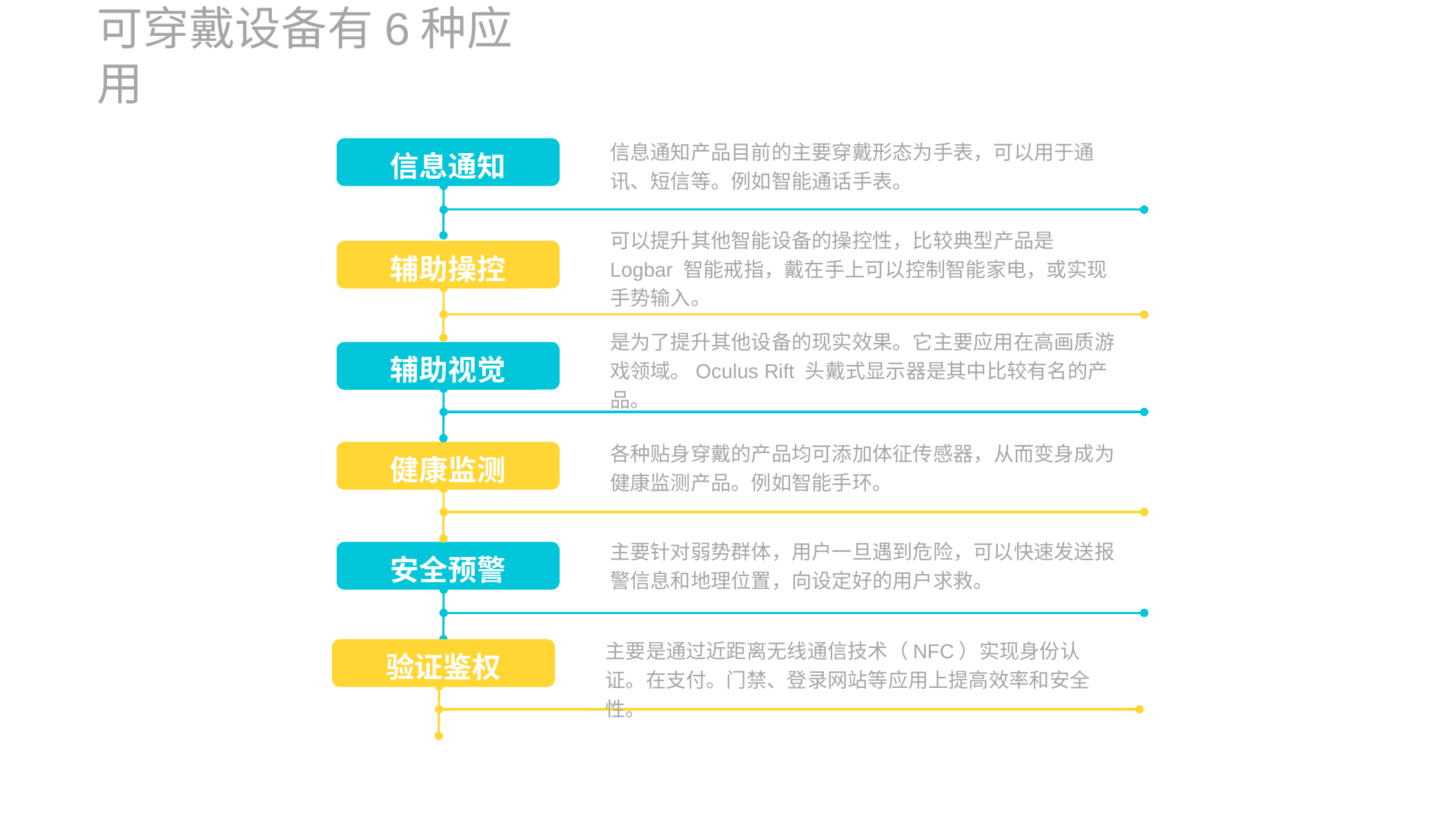

可穿戴设备有6种应用
信息通知产品目前的主要穿戴形态为手表，可以用于通讯、短信等。例如智能通话手表。
信息通知
可以提升其他智能设备的操控性，比较典型产品是 Logbar 智能戒指，戴在手上可以控制智能家电，或实现手势输入。
辅助操控
是为了提升其他设备的现实效果。它主要应用在高画质游戏领域。Oculus Rift 头戴式显示器是其中比较有名的产品。
辅助视觉
各种贴身穿戴的产品均可添加体征传感器，从而变身成为健康监测产品。例如智能手环。
健康监测
主要针对弱势群体，用户一旦遇到危险，可以快速发送报警信息和地理位置，向设定好的用户求救。
安全预警
主要是通过近距离无线通信技术（NFC）实现身份认证。在支付。门禁、登录网站等应用上提高效率和安全性。
验证鉴权